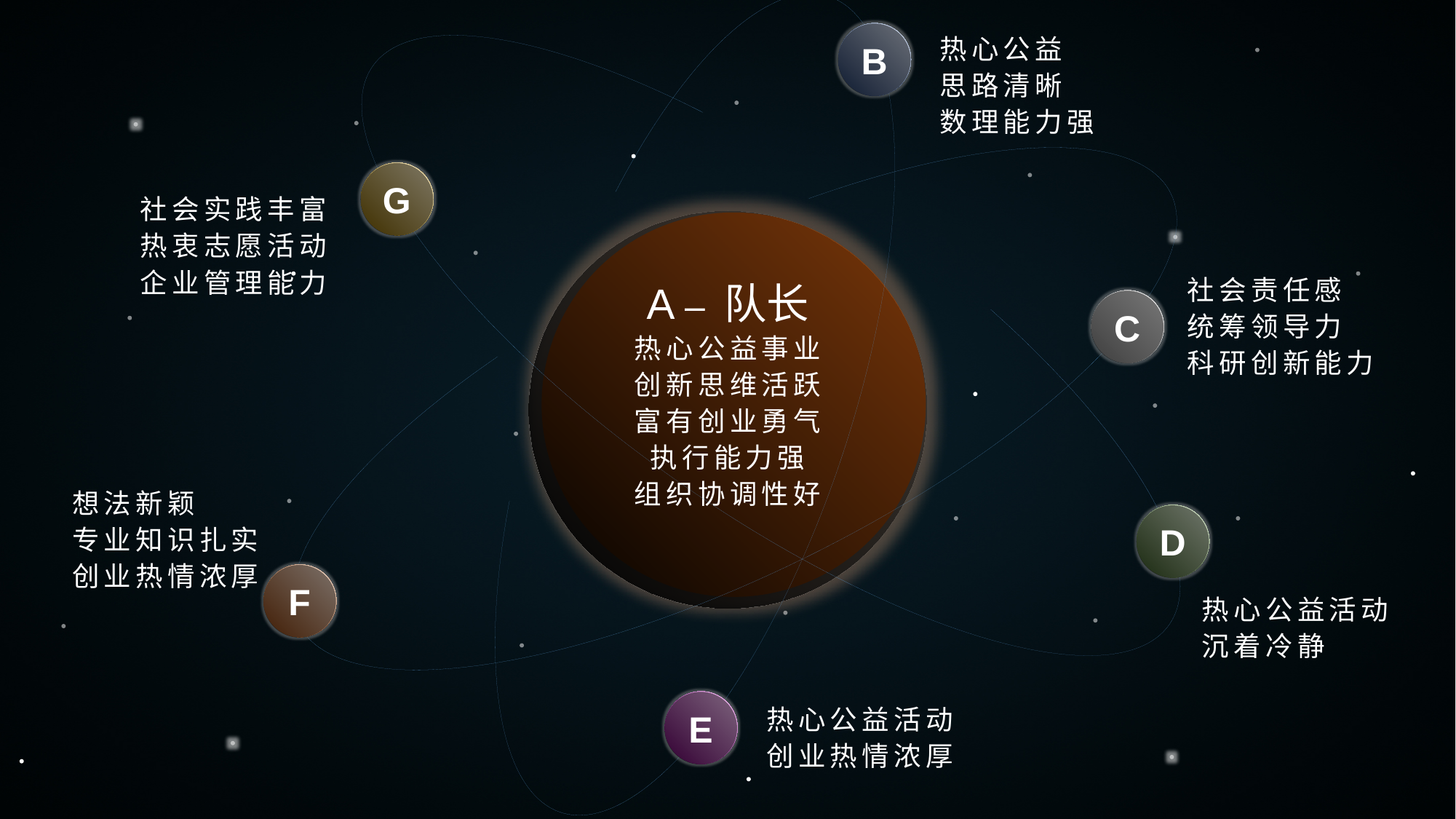

B
热心公益
思路清晰
数理能力强

G

社会实践丰富
热衷志愿活动
企业管理能力

A – 队长
热心公益事业
创新思维活跃
富有创业勇气
执行能力强
组织协调性好

社会责任感
统筹领导力
科研创新能力

C
想法新颖
专业知识扎实
创业热情浓厚

D

F
热心公益活动
沉着冷静

E
热心公益活动
创业热情浓厚